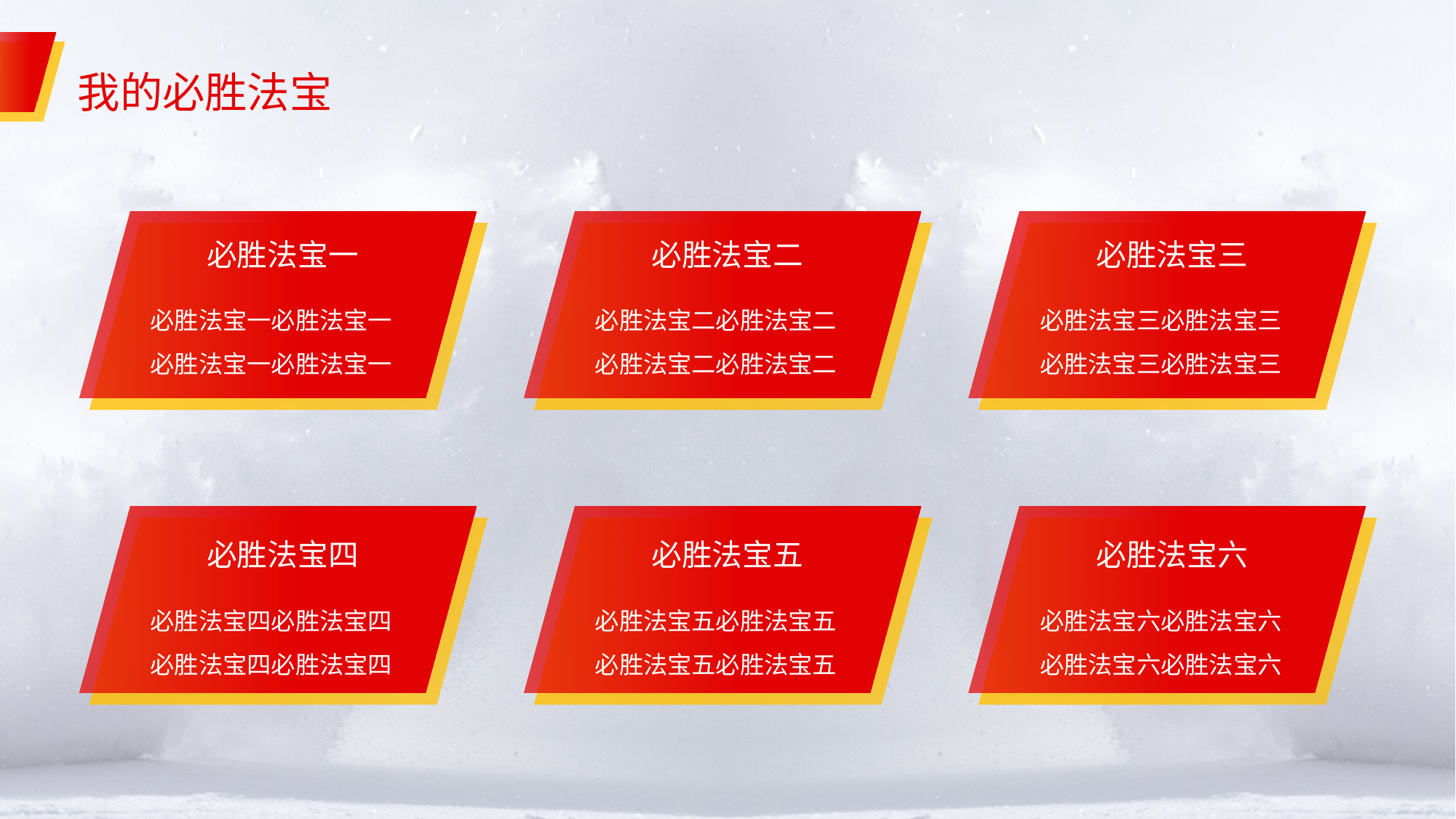

# 我的必胜法宝

必胜法宝一
必胜法宝一必胜法宝一必胜法宝一必胜法宝一
必胜法宝二
必胜法宝二必胜法宝二必胜法宝二必胜法宝二
必胜法宝三
必胜法宝三必胜法宝三必胜法宝三必胜法宝三

必胜法宝四
必胜法宝四必胜法宝四必胜法宝四必胜法宝四
必胜法宝五
必胜法宝五必胜法宝五必胜法宝五必胜法宝五
必胜法宝六
必胜法宝六必胜法宝六必胜法宝六必胜法宝六